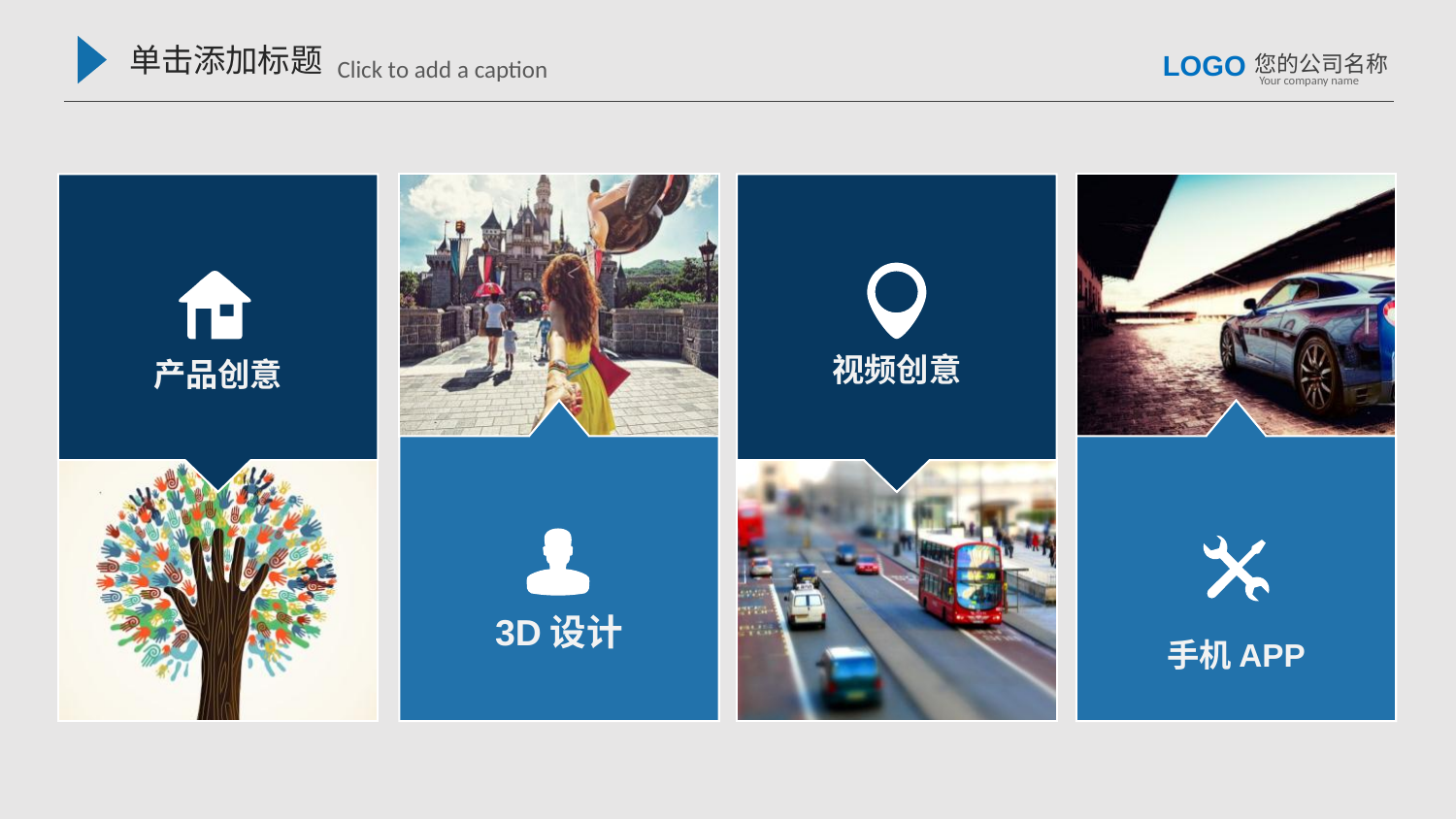

单击添加标题
Click to add a caption
LOGO
您的公司名称
Your company name

产品创意

视频创意

3D设计

手机APP